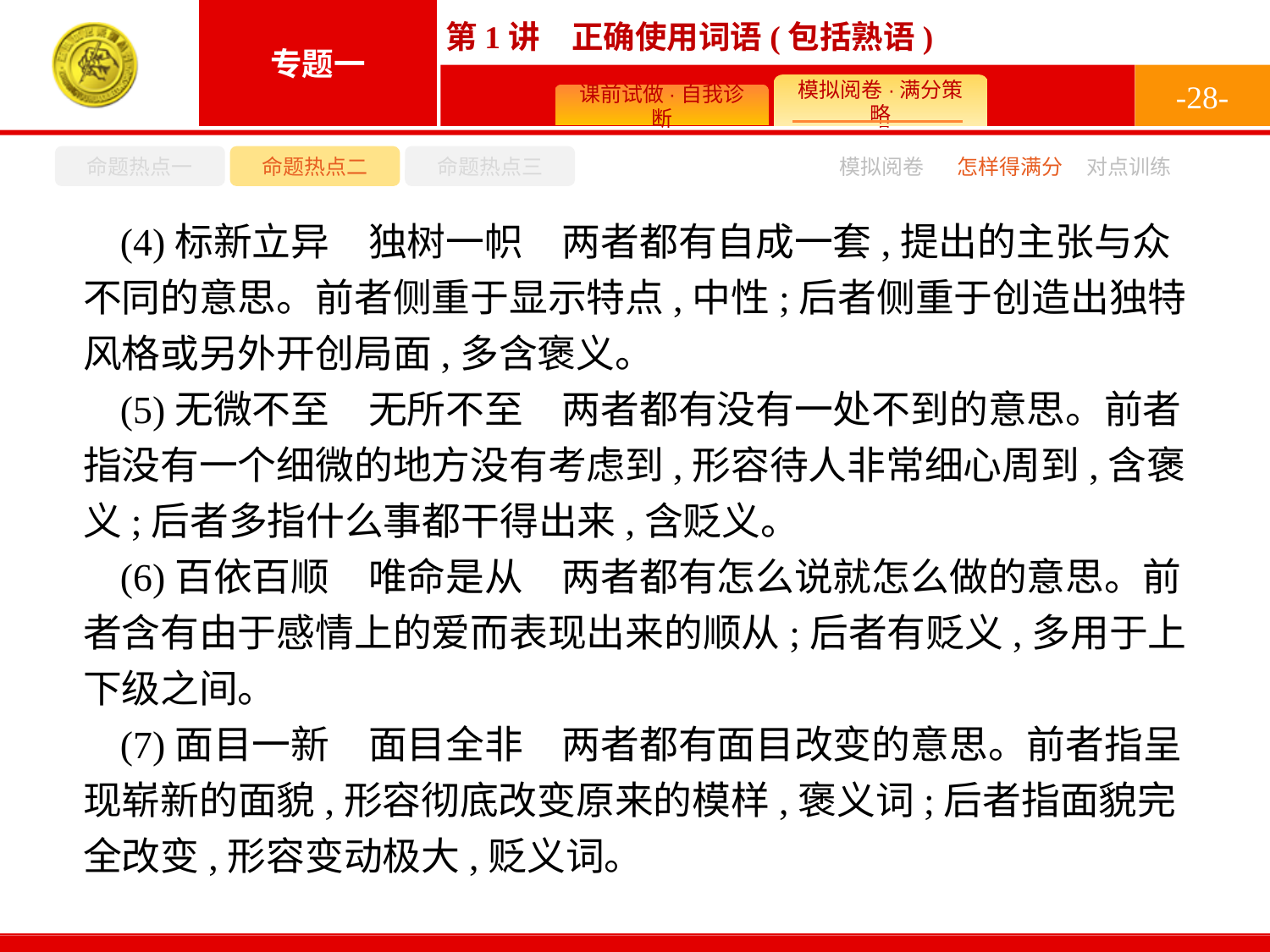

-28-
命题热点一
命题热点二
命题热点三
怎样得满分
模拟阅卷
对点训练
(4)标新立异　独树一帜　两者都有自成一套,提出的主张与众不同的意思。前者侧重于显示特点,中性;后者侧重于创造出独特风格或另外开创局面,多含褒义。
(5)无微不至　无所不至　两者都有没有一处不到的意思。前者指没有一个细微的地方没有考虑到,形容待人非常细心周到,含褒义;后者多指什么事都干得出来,含贬义。
(6)百依百顺　唯命是从　两者都有怎么说就怎么做的意思。前者含有由于感情上的爱而表现出来的顺从;后者有贬义,多用于上下级之间。
(7)面目一新　面目全非　两者都有面目改变的意思。前者指呈现崭新的面貌,形容彻底改变原来的模样,褒义词;后者指面貌完全改变,形容变动极大,贬义词。